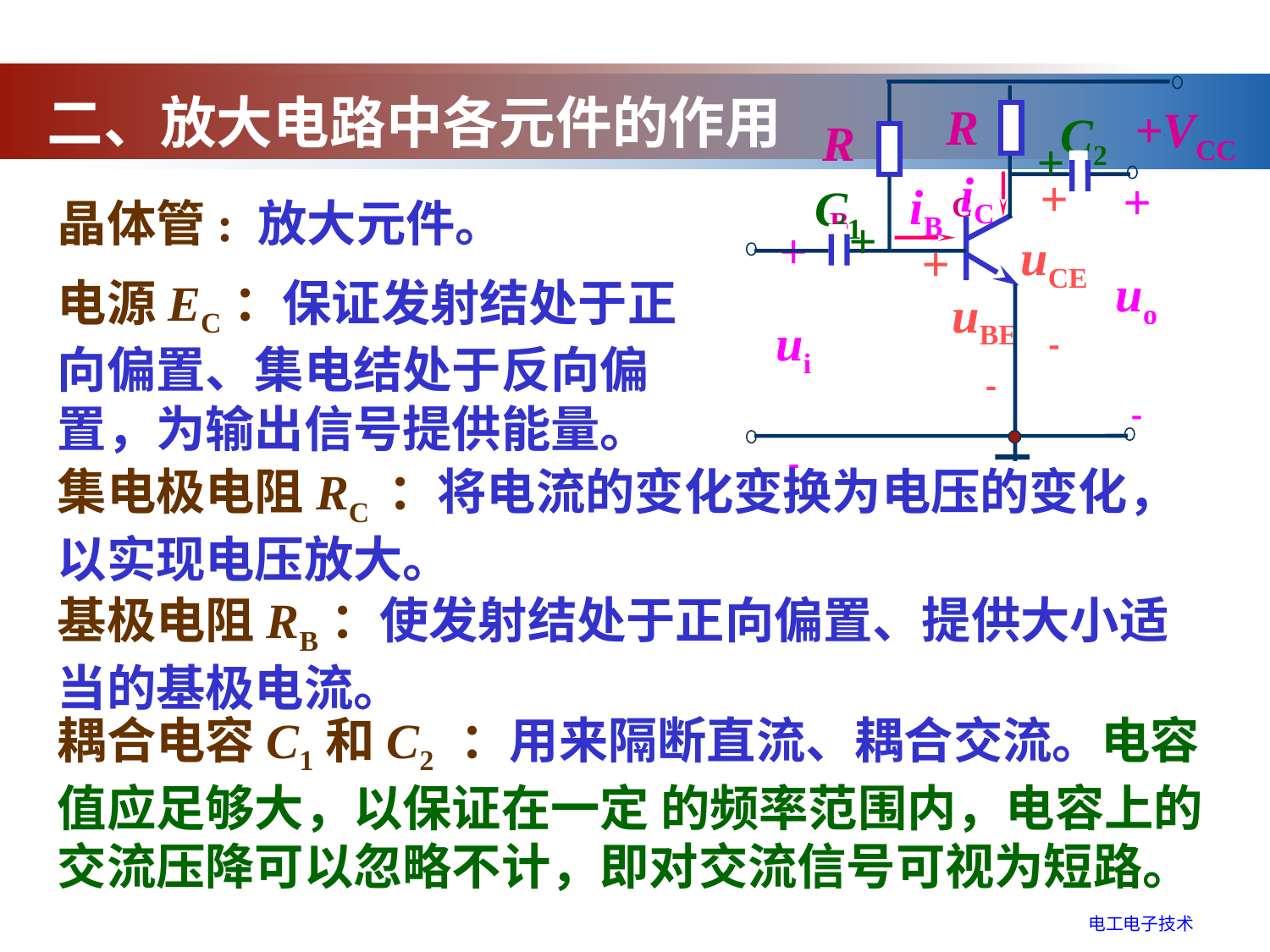

RC
+VCC
C2
RB

+

iC

+
uo
−

iB

C1
+

+
uCE
−

+
ui
−

+
        uBE
          −

二、放大电路中各元件的作用
晶体管: 放大元件。
电源EC：保证发射结处于正向偏置、集电结处于反向偏置，为输出信号提供能量。
集电极电阻RC ：将电流的变化变换为电压的变化，以实现电压放大。
基极电阻RB：使发射结处于正向偏置、提供大小适当的基极电流。
耦合电容C1和C2  ：用来隔断直流、耦合交流。电容值应足够大，以保证在一定 的频率范围内，电容上的交流压降可以忽略不计，即对交流信号可视为短路。
电工电子技术